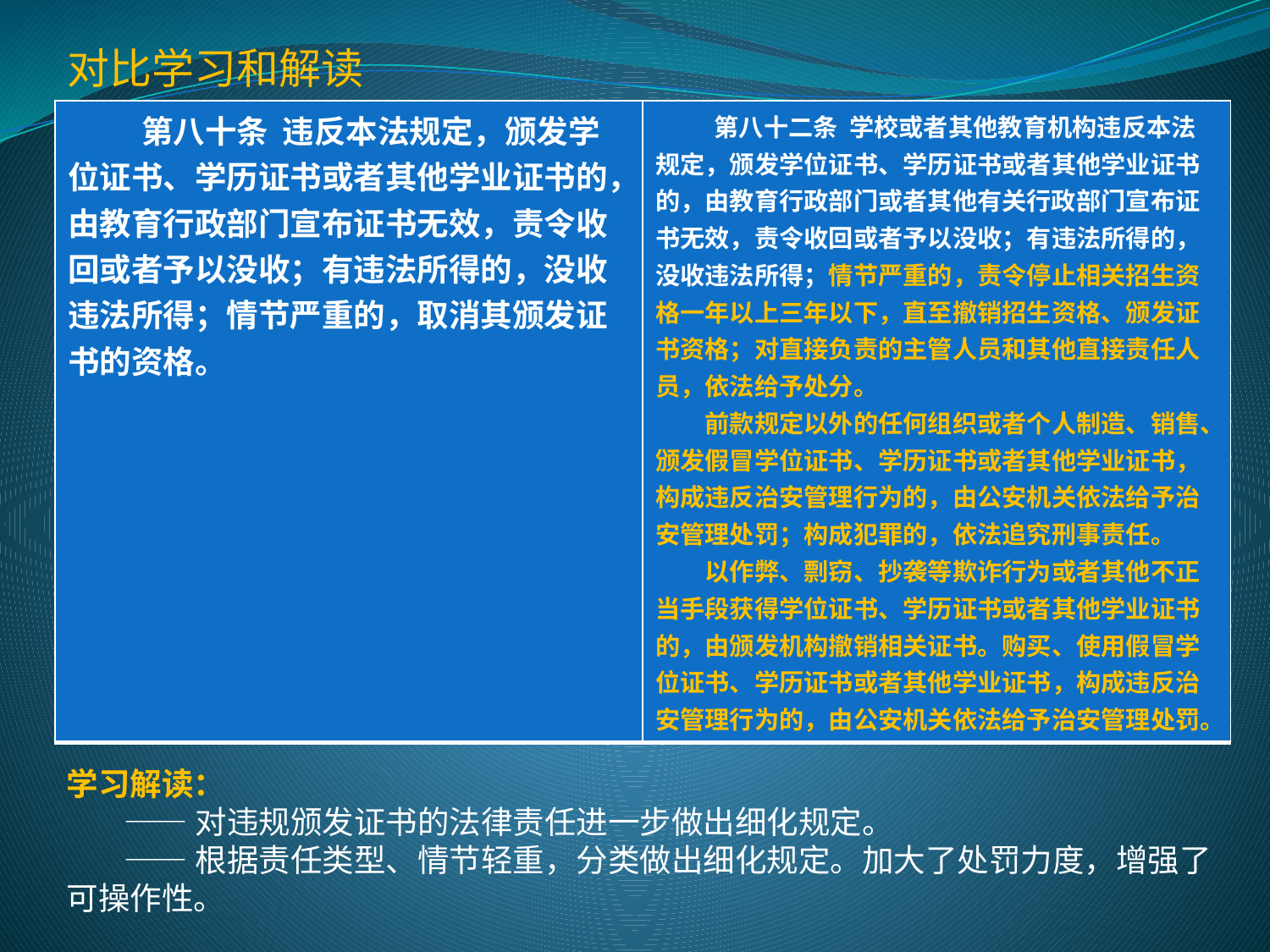

对比学习和解读
| 第八十条 违反本法规定，颁发学位证书、学历证书或者其他学业证书的，由教育行政部门宣布证书无效，责令收回或者予以没收；有违法所得的，没收违法所得；情节严重的，取消其颁发证书的资格。 | 第八十二条 学校或者其他教育机构违反本法规定，颁发学位证书、学历证书或者其他学业证书的，由教育行政部门或者其他有关行政部门宣布证书无效，责令收回或者予以没收；有违法所得的，没收违法所得；情节严重的，责令停止相关招生资格一年以上三年以下，直至撤销招生资格、颁发证书资格；对直接负责的主管人员和其他直接责任人员，依法给予处分。 　　前款规定以外的任何组织或者个人制造、销售、颁发假冒学位证书、学历证书或者其他学业证书，构成违反治安管理行为的，由公安机关依法给予治安管理处罚；构成犯罪的，依法追究刑事责任。 　　以作弊、剽窃、抄袭等欺诈行为或者其他不正当手段获得学位证书、学历证书或者其他学业证书的，由颁发机构撤销相关证书。购买、使用假冒学位证书、学历证书或者其他学业证书，构成违反治安管理行为的，由公安机关依法给予治安管理处罚。 |
| --- | --- |

学习解读：
        ——对违规颁发证书的法律责任进一步做出细化规定。
        ——根据责任类型、情节轻重，分类做出细化规定。加大了处罚力度，增强了可操作性。